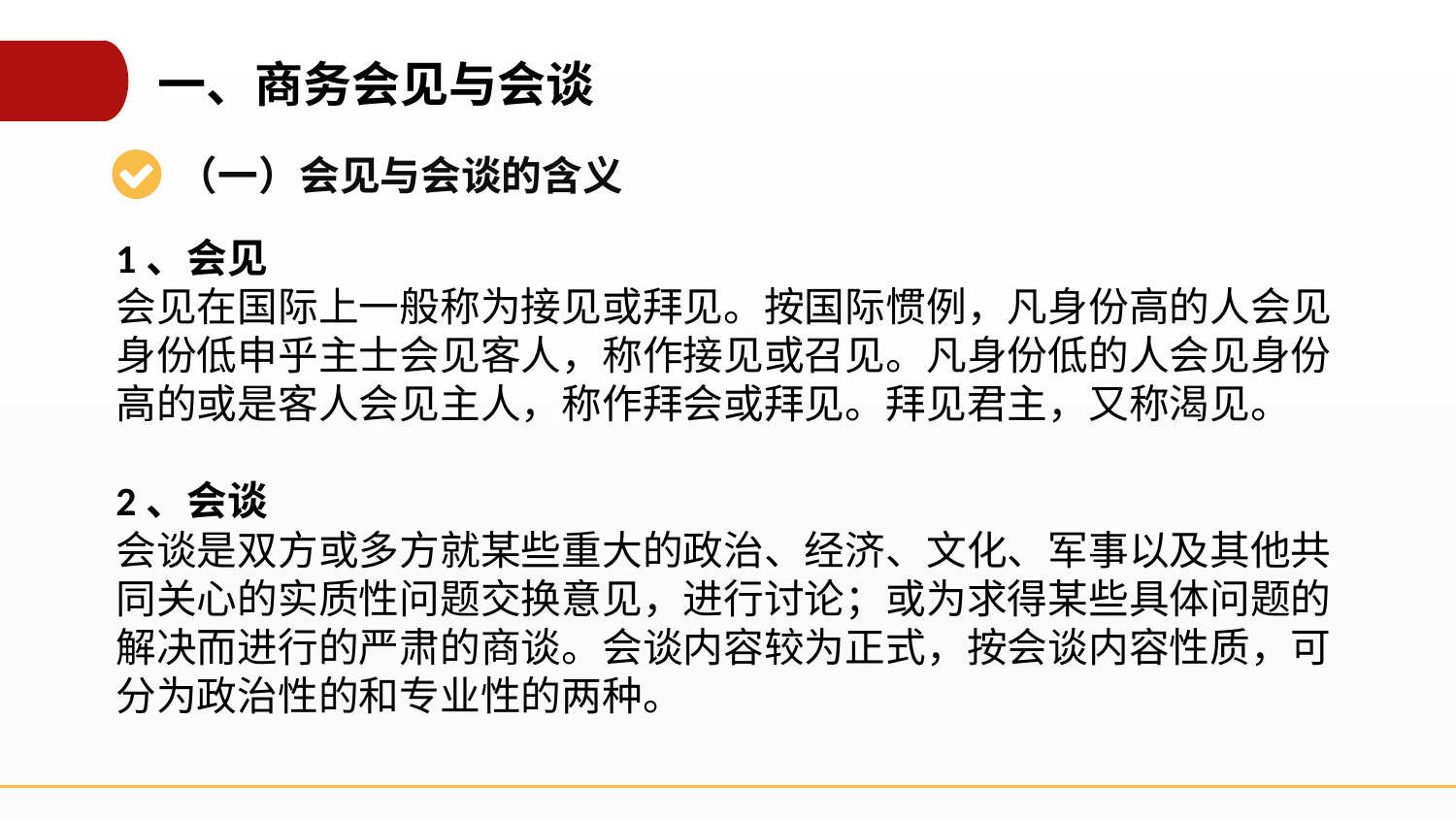

一、商务会见与会谈

（一）会见与会谈的含义
1、会见
会见在国际上一般称为接见或拜见。按国际惯例，凡身份高的人会见身份低申乎主士会见客人，称作接见或召见。凡身份低的人会见身份高的或是客人会见主人，称作拜会或拜见。拜见君主，又称渴见。

2、会谈
会谈是双方或多方就某些重大的政治、经济、文化、军事以及其他共同关心的实质性问题交换意见，进行讨论；或为求得某些具体问题的解决而进行的严肃的商谈。会谈内容较为正式，按会谈内容性质，可分为政治性的和专业性的两种。